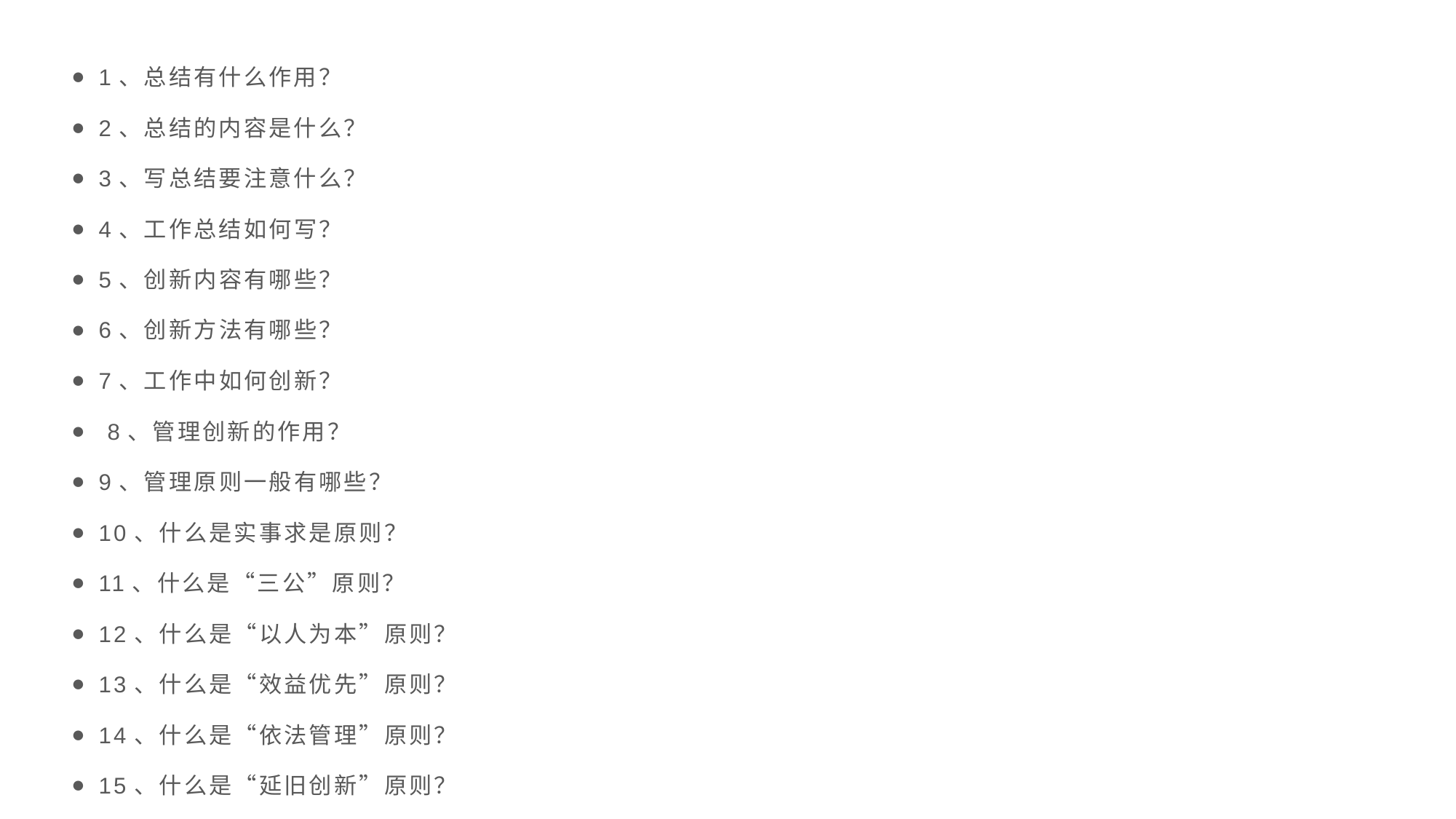

1、总结有什么作用？
2、总结的内容是什么？
3、写总结要注意什么？
4、工作总结如何写？
5、创新内容有哪些？
6、创新方法有哪些？
7、工作中如何创新？
 8、管理创新的作用？
9、管理原则一般有哪些？
10、什么是实事求是原则？
11、什么是“三公”原则？
12、什么是“以人为本”原则？
13、什么是“效益优先”原则？
14、什么是“依法管理”原则？
15、什么是“延旧创新”原则？
16、什么是“民主集中制”原则？
17、什么是“责权利统一”原则？
18、什么是“随机应变”原则？